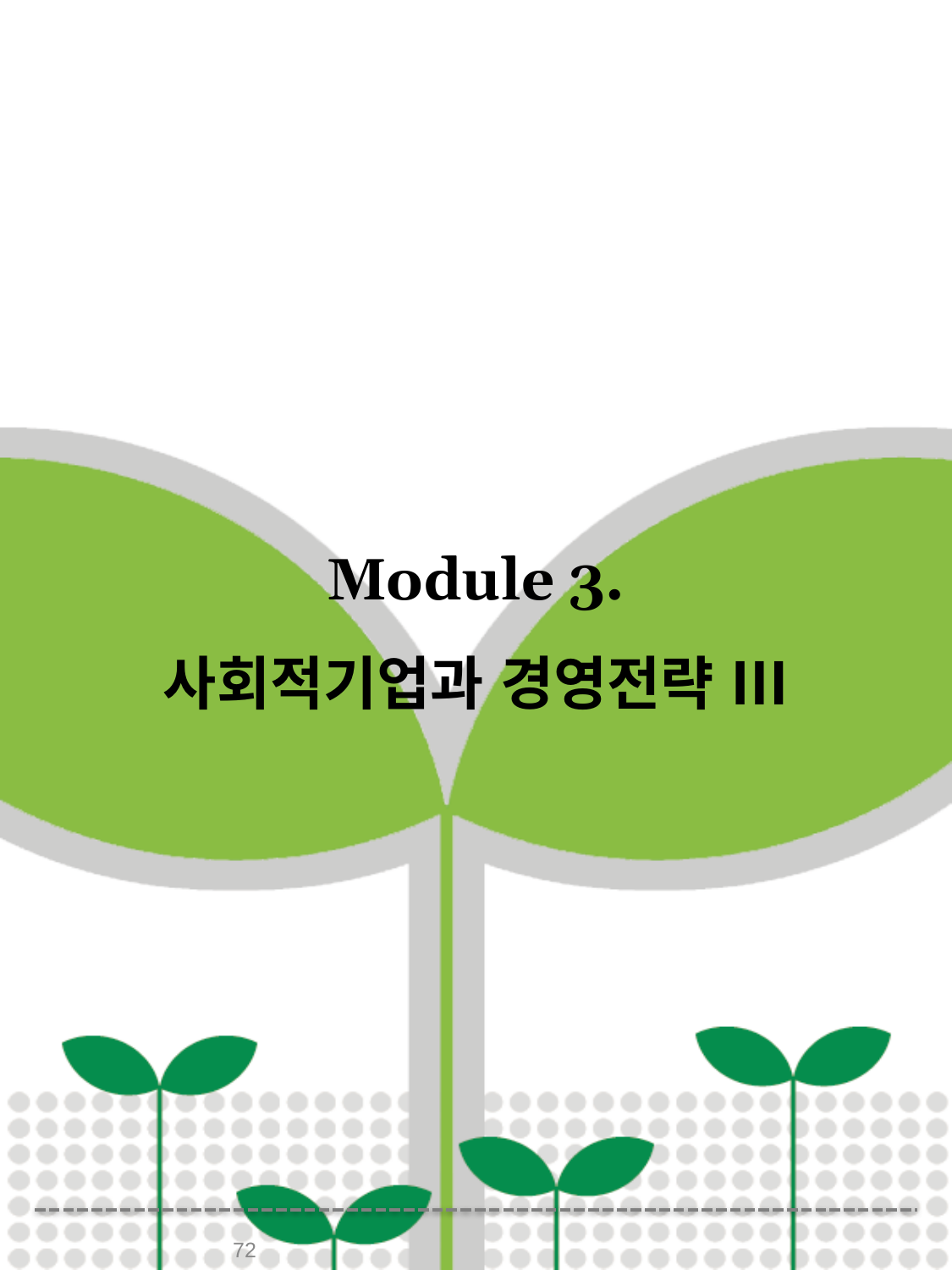

# Module 3. 사회적기업과 경영전략 Ⅲ
72